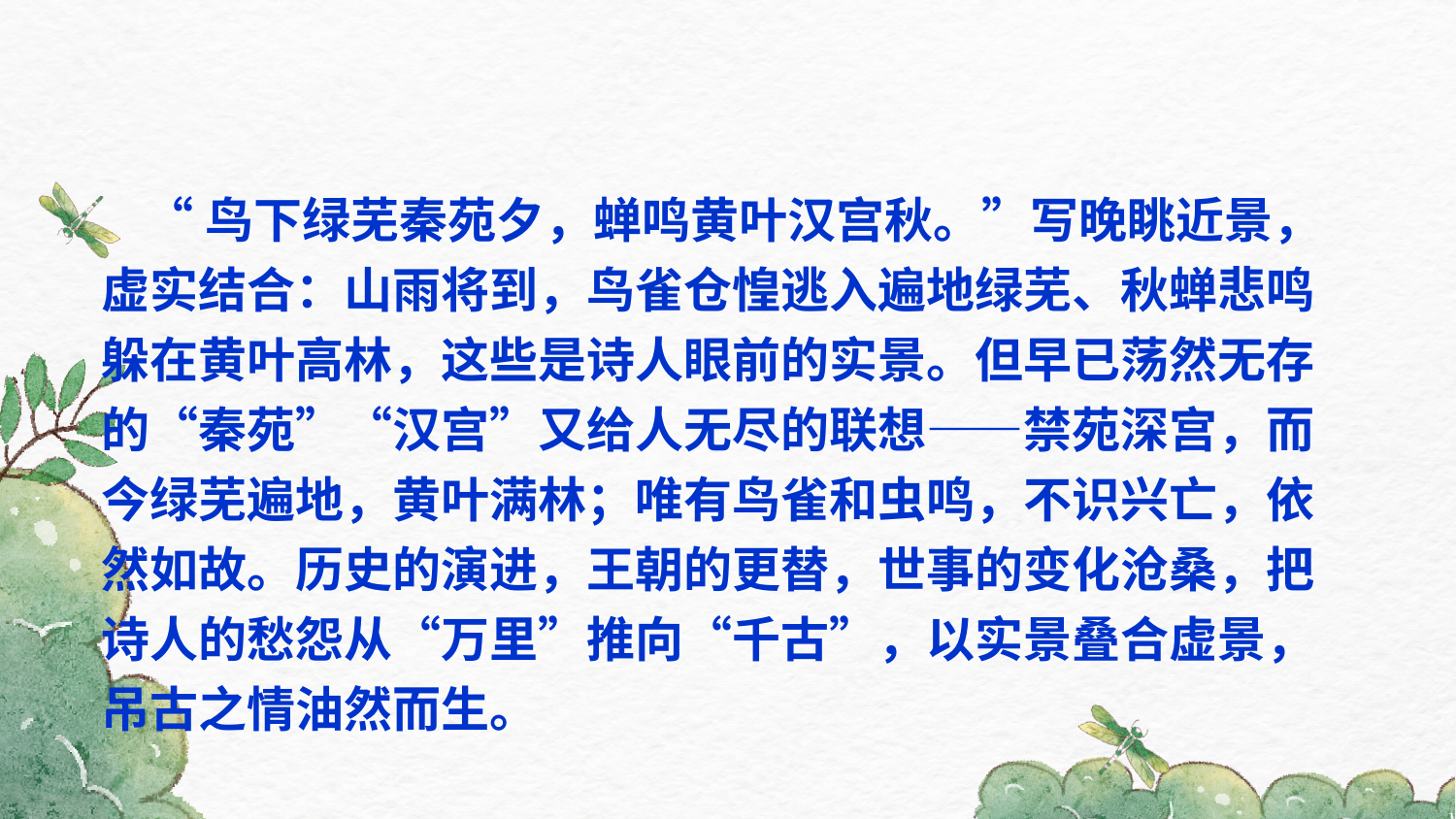

#
    “鸟下绿芜秦苑夕，蝉鸣黄叶汉宫秋。”写晚眺近景，虚实结合：山雨将到，鸟雀仓惶逃入遍地绿芜、秋蝉悲鸣躲在黄叶高林，这些是诗人眼前的实景。但早已荡然无存的“秦苑”“汉宫”又给人无尽的联想——禁苑深宫，而今绿芜遍地，黄叶满林；唯有鸟雀和虫鸣，不识兴亡，依然如故。历史的演进，王朝的更替，世事的变化沧桑，把诗人的愁怨从“万里”推向“千古”，以实景叠合虚景，吊古之情油然而生。